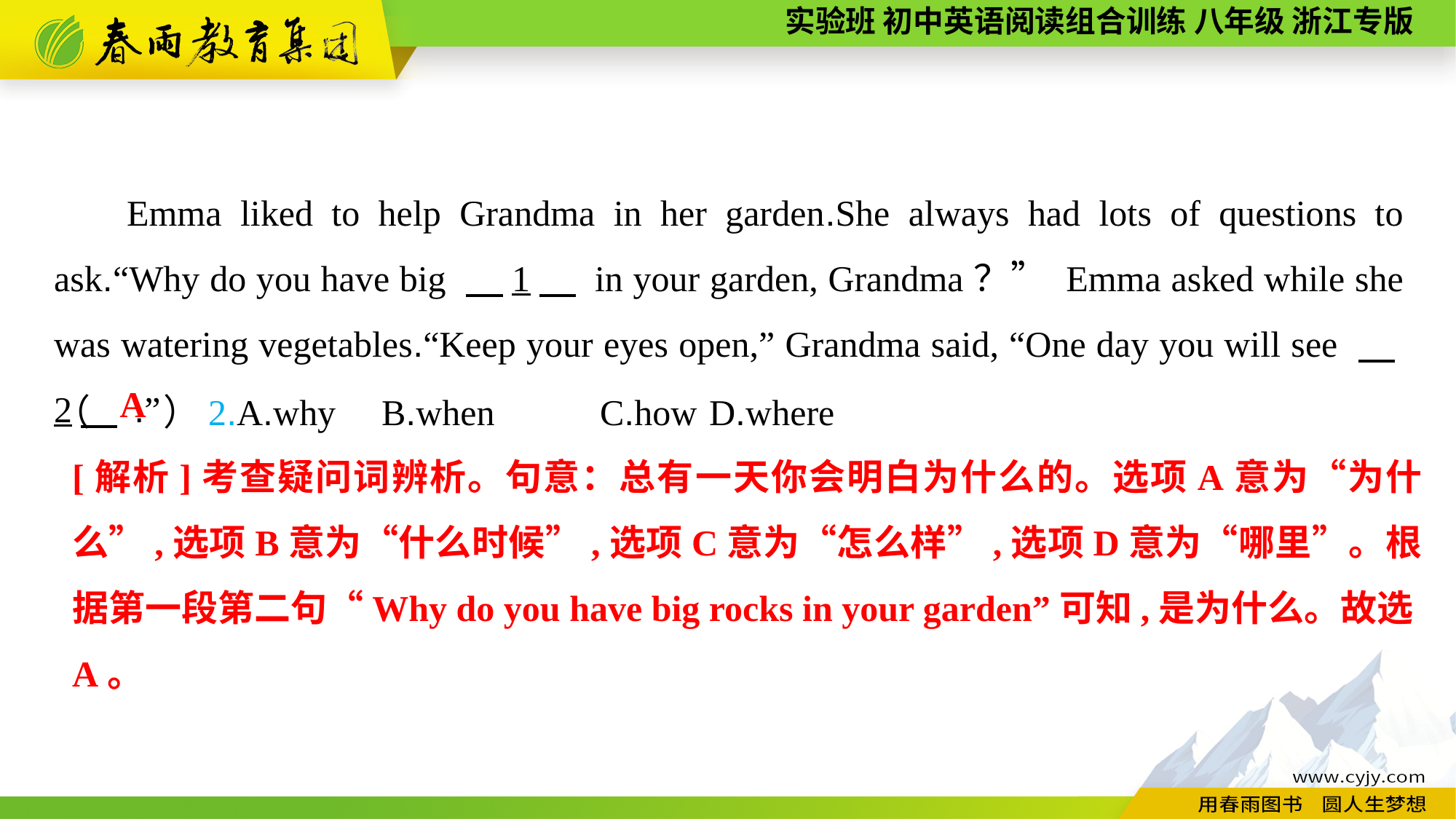

Emma liked to help Grandma in her garden.She always had lots of questions to ask.“Why do you have big 　1　 in your garden, Grandma？” Emma asked while she was watering vegetables.“Keep your eyes open,” Grandma said, “One day you will see 　2　 .”
（　　）2.A.why	B.when	C.how	D.where
A
[解析]考查疑问词辨析。句意：总有一天你会明白为什么的。选项A意为“为什么”,选项B意为“什么时候”,选项C意为“怎么样”,选项D意为“哪里”。根据第一段第二句“Why do you have big rocks in your garden”可知,是为什么。故选A。